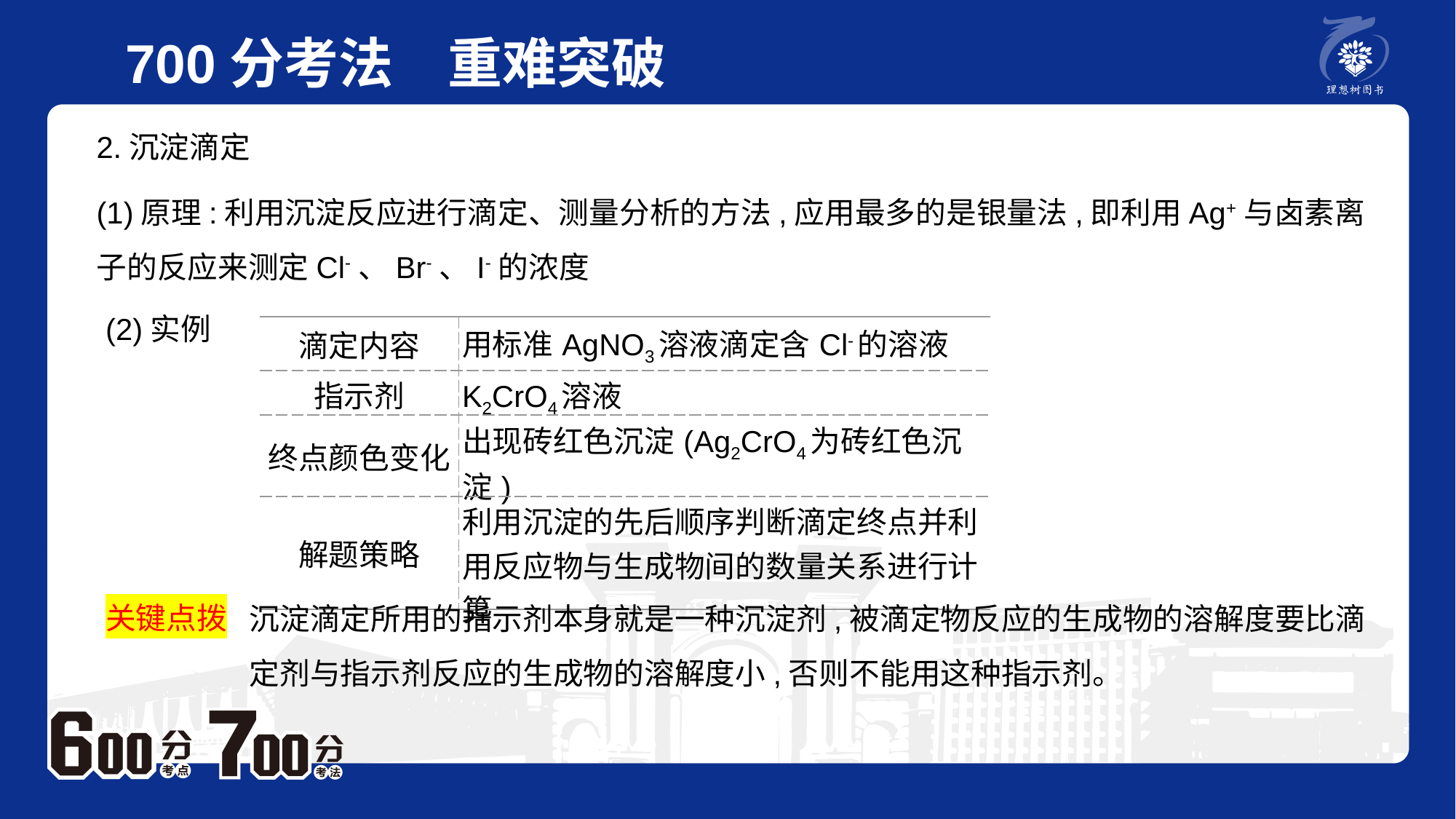

700分考法　重难突破
2.沉淀滴定
(1)原理:利用沉淀反应进行滴定、测量分析的方法,应用最多的是银量法,即利用Ag+与卤素离子的反应来测定Cl-、Br-、I-的浓度

(2)实例
| 滴定内容 | 用标准AgNO3溶液滴定含Cl-的溶液 |
| --- | --- |
| 指示剂 | K2CrO4溶液 |
| 终点颜色变化 | 出现砖红色沉淀(Ag2CrO4为砖红色沉淀) |
| 解题策略 | 利用沉淀的先后顺序判断滴定终点并利用反应物与生成物间的数量关系进行计算 |
沉淀滴定所用的指示剂本身就是一种沉淀剂,被滴定物反应的生成物的溶解度要比滴定剂与指示剂反应的生成物的溶解度小,否则不能用这种指示剂。
关键点拨